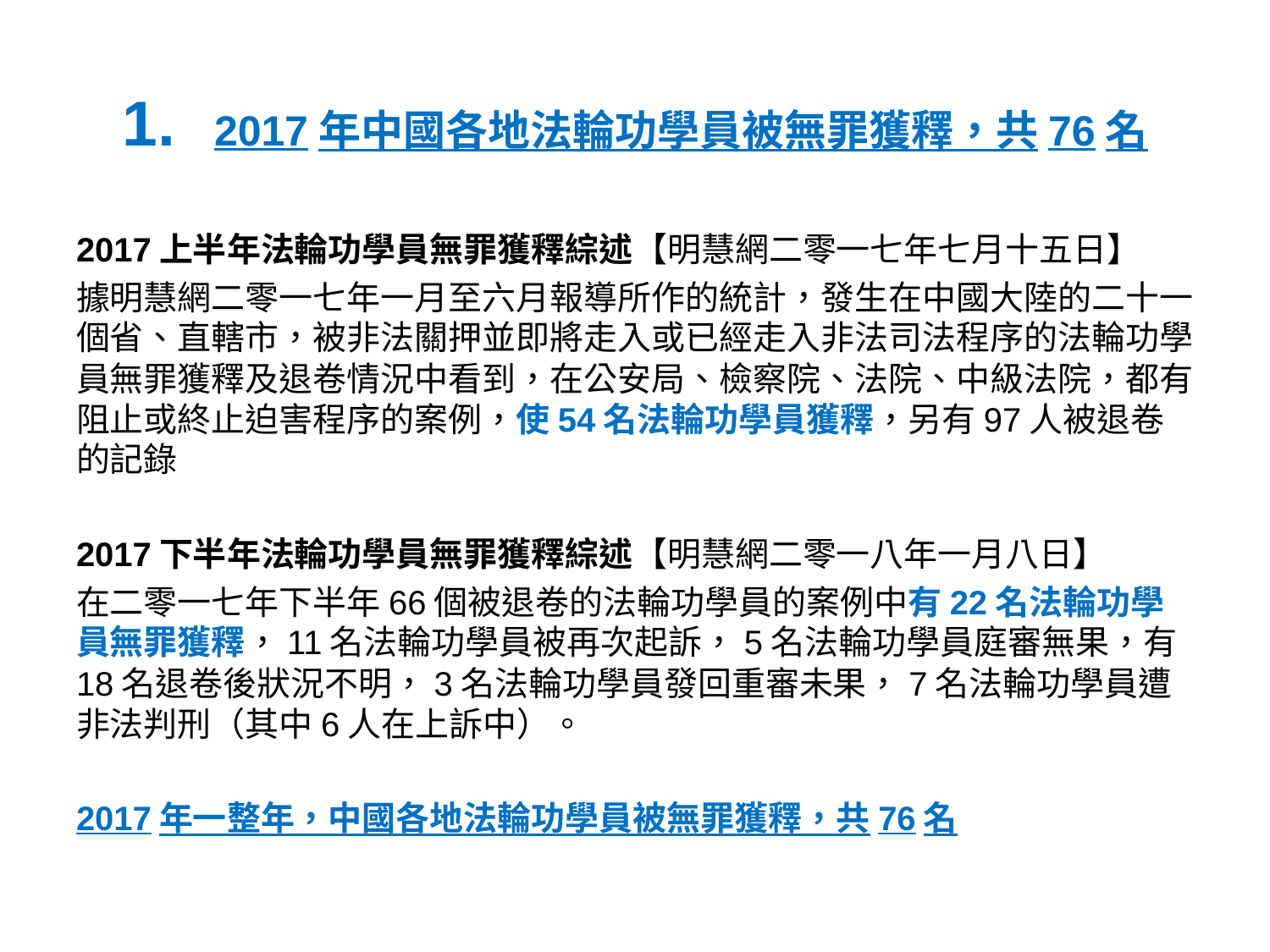

# 1.  2017年中國各地法輪功學員被無罪獲釋，共76名
2017上半年法輪功學員無罪獲釋綜述【明慧網二零一七年七月十五日】
據明慧網二零一七年一月至六月報導所作的統計，發生在中國大陸的二十一個省、直轄市，被非法關押並即將走入或已經走入非法司法程序的法輪功學員無罪獲釋及退卷情況中看到，在公安局、檢察院、法院、中級法院，都有阻止或終止迫害程序的案例，使54名法輪功學員獲釋，另有97人被退卷的記錄

2017下半年法輪功學員無罪獲釋綜述【明慧網二零一八年一月八日】
在二零一七年下半年66個被退卷的法輪功學員的案例中有22名法輪功學員無罪獲釋，11名法輪功學員被再次起訴，5名法輪功學員庭審無果，有18名退卷後狀況不明，3名法輪功學員發回重審未果，7名法輪功學員遭非法判刑（其中6人在上訴中）。

2017年一整年，中國各地法輪功學員被無罪獲釋，共76名